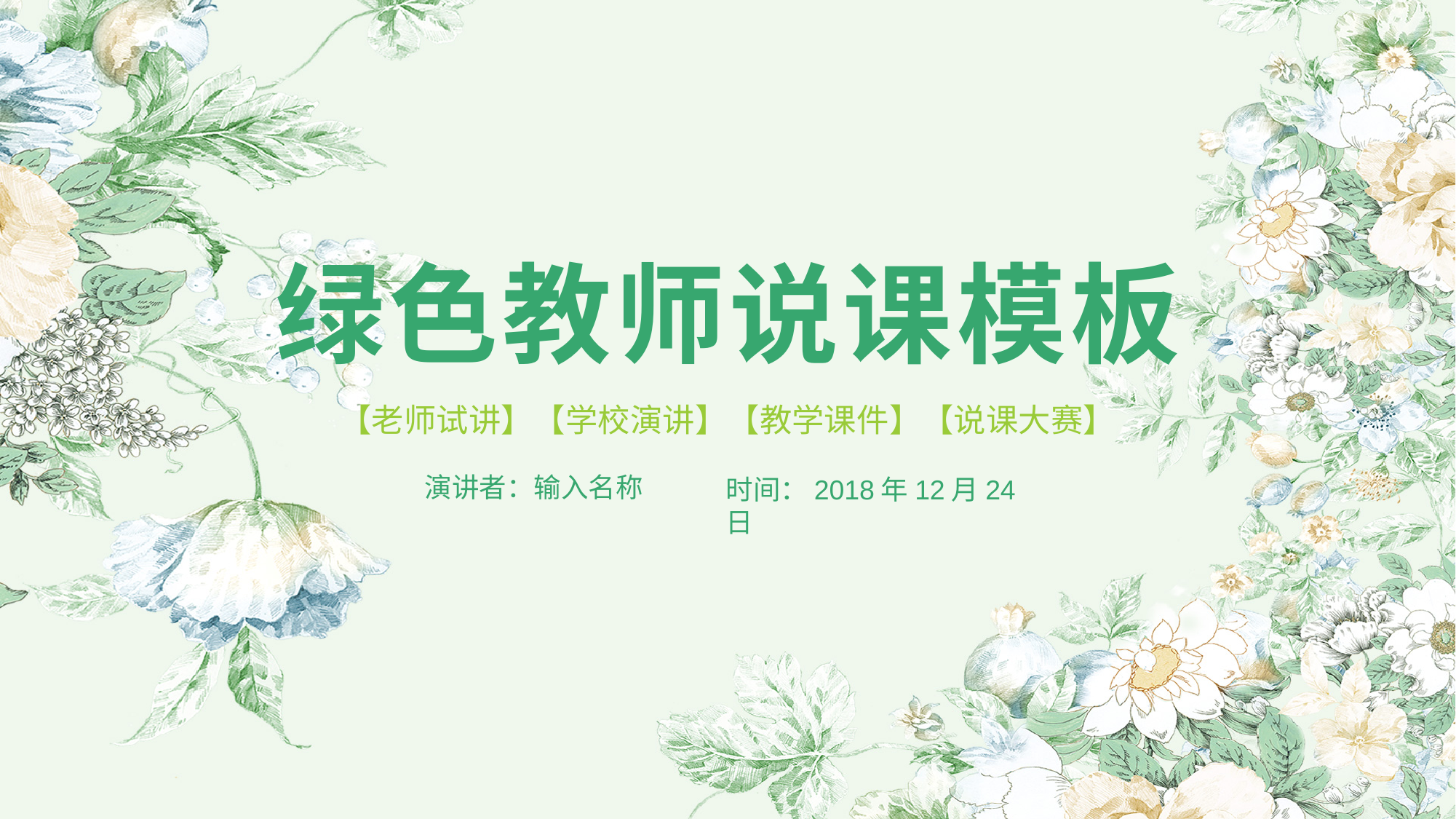

绿色教师说课模板
【老师试讲】【学校演讲】【教学课件】【说课大赛】
演讲者：输入名称
时间：2018年12月24日